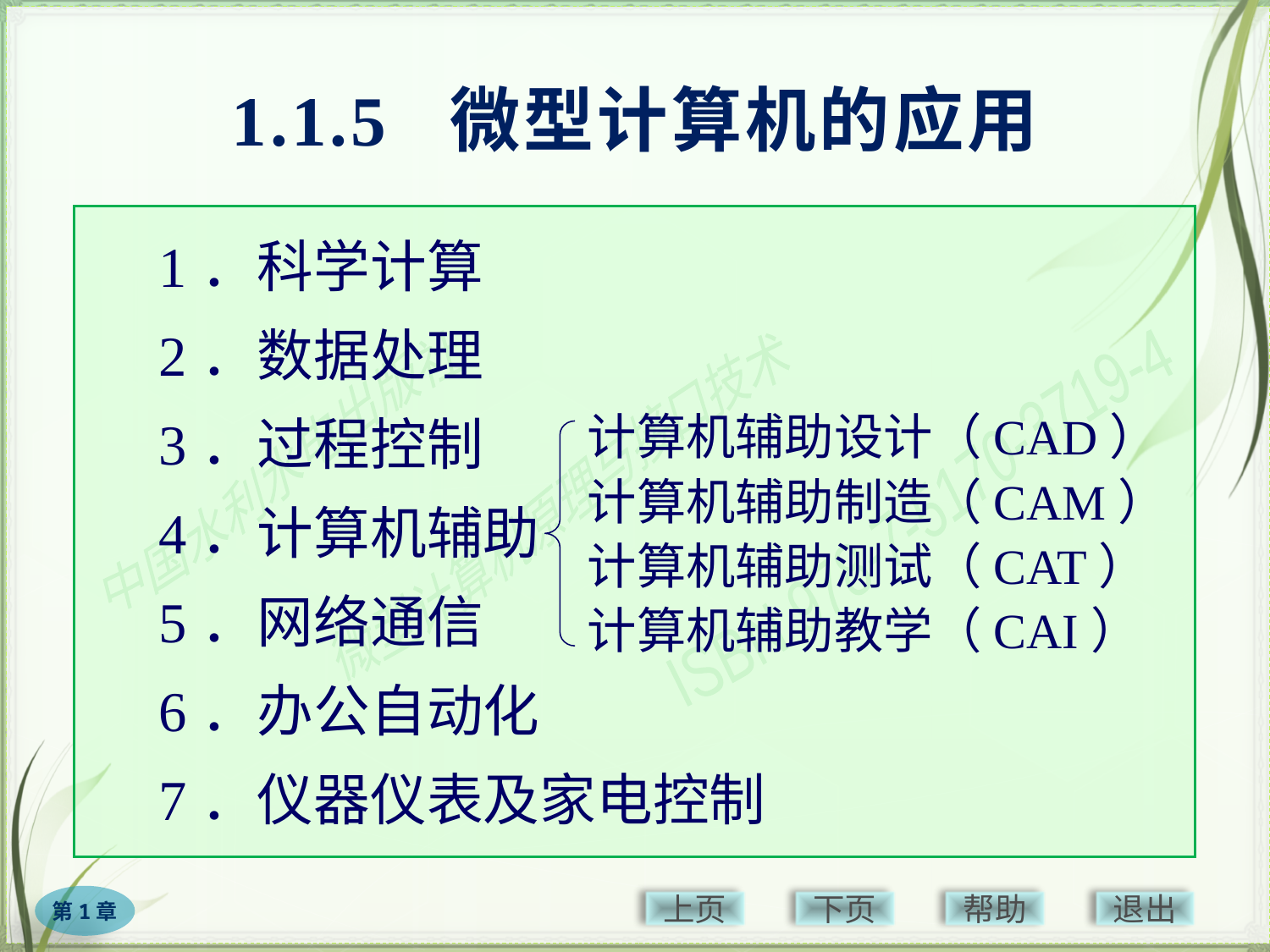

# 1.1.5  微型计算机的应用
1．科学计算
2．数据处理
3．过程控制
4．计算机辅助
5．网络通信
6．办公自动化
7．仪器仪表及家电控制
计算机辅助设计（CAD）
计算机辅助制造（CAM）
计算机辅助测试（CAT）
计算机辅助教学（CAI）